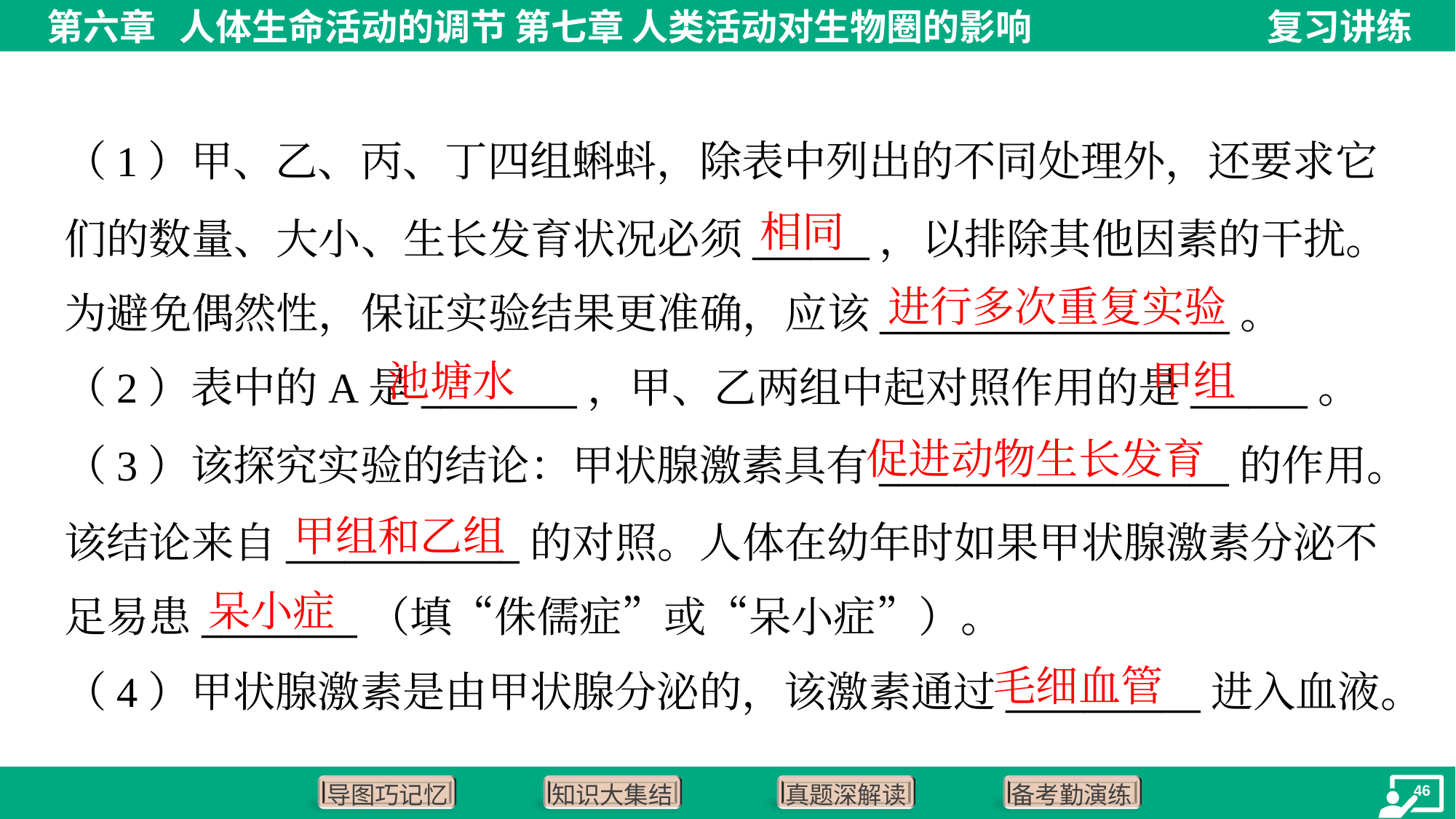

（1）甲、乙、丙、丁四组蝌蚪，除表中列出的不同处理外，还要求它
们的数量、大小、生长发育状况必须______，以排除其他因素的干扰。
为避免偶然性，保证实验结果更准确，应该__________________。
相同
进行多次重复实验
池塘水
甲组
（2）表中的A是________，甲、乙两组中起对照作用的是______。
促进动物生长发育
（3）该探究实验的结论：甲状腺激素具有__________________的作用。
该结论来自____________的对照。人体在幼年时如果甲状腺激素分泌不
足易患________（填“侏儒症”或“呆小症”）。
甲组和乙组
呆小症
毛细血管
（4）甲状腺激素是由甲状腺分泌的，该激素通过__________进入血液。